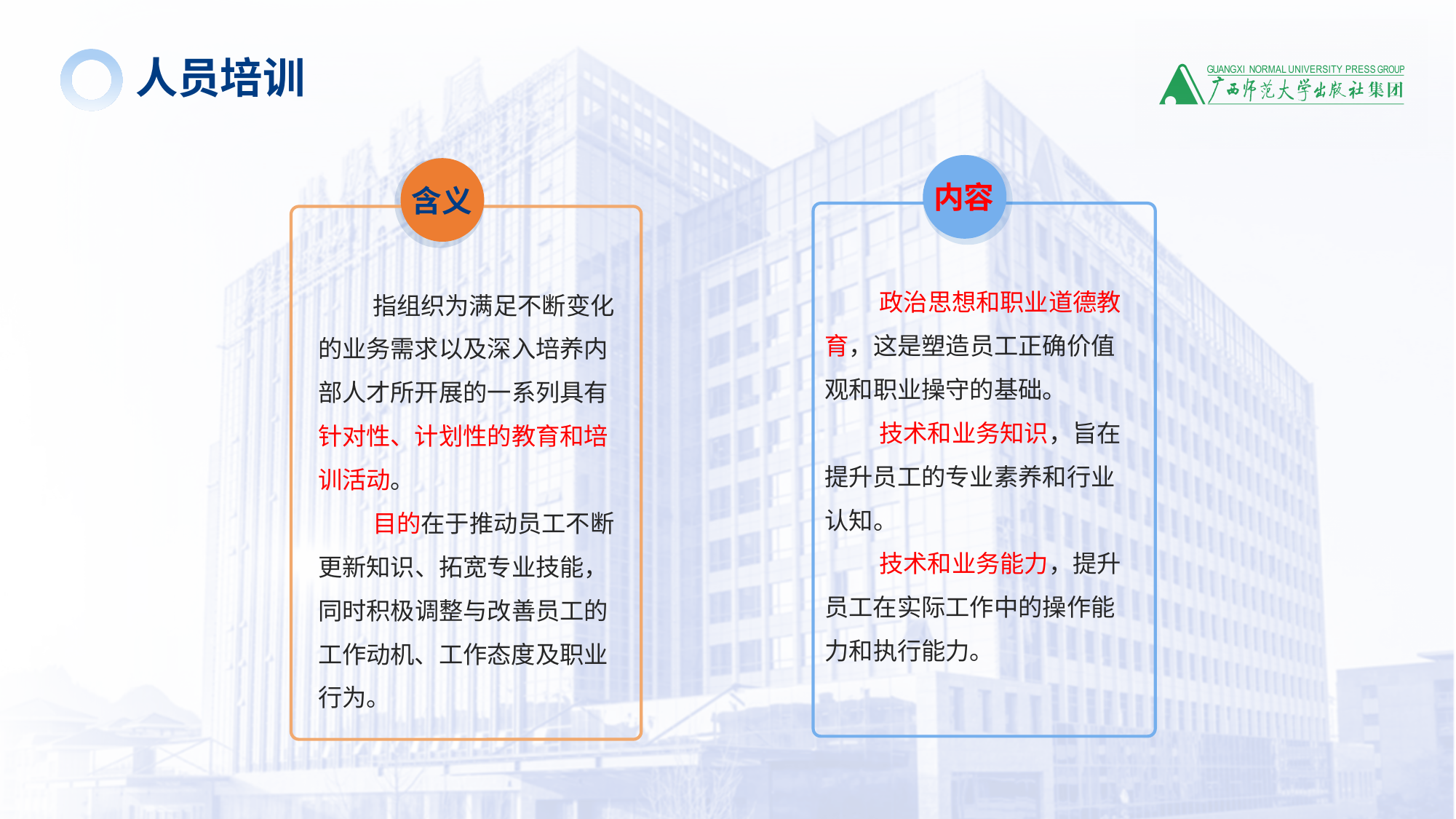

人员培训

含义

指组织为满足不断变化的业务需求以及深入培养内部人才所开展的一系列具有针对性、计划性的教育和培训活动。
目的在于推动员工不断更新知识、拓宽专业技能，同时积极调整与改善员工的工作动机、工作态度及职业行为。

内容

政治思想和职业道德教育，这是塑造员工正确价值观和职业操守的基础。
技术和业务知识，旨在提升员工的专业素养和行业认知。
技术和业务能力，提升员工在实际工作中的操作能力和执行能力。